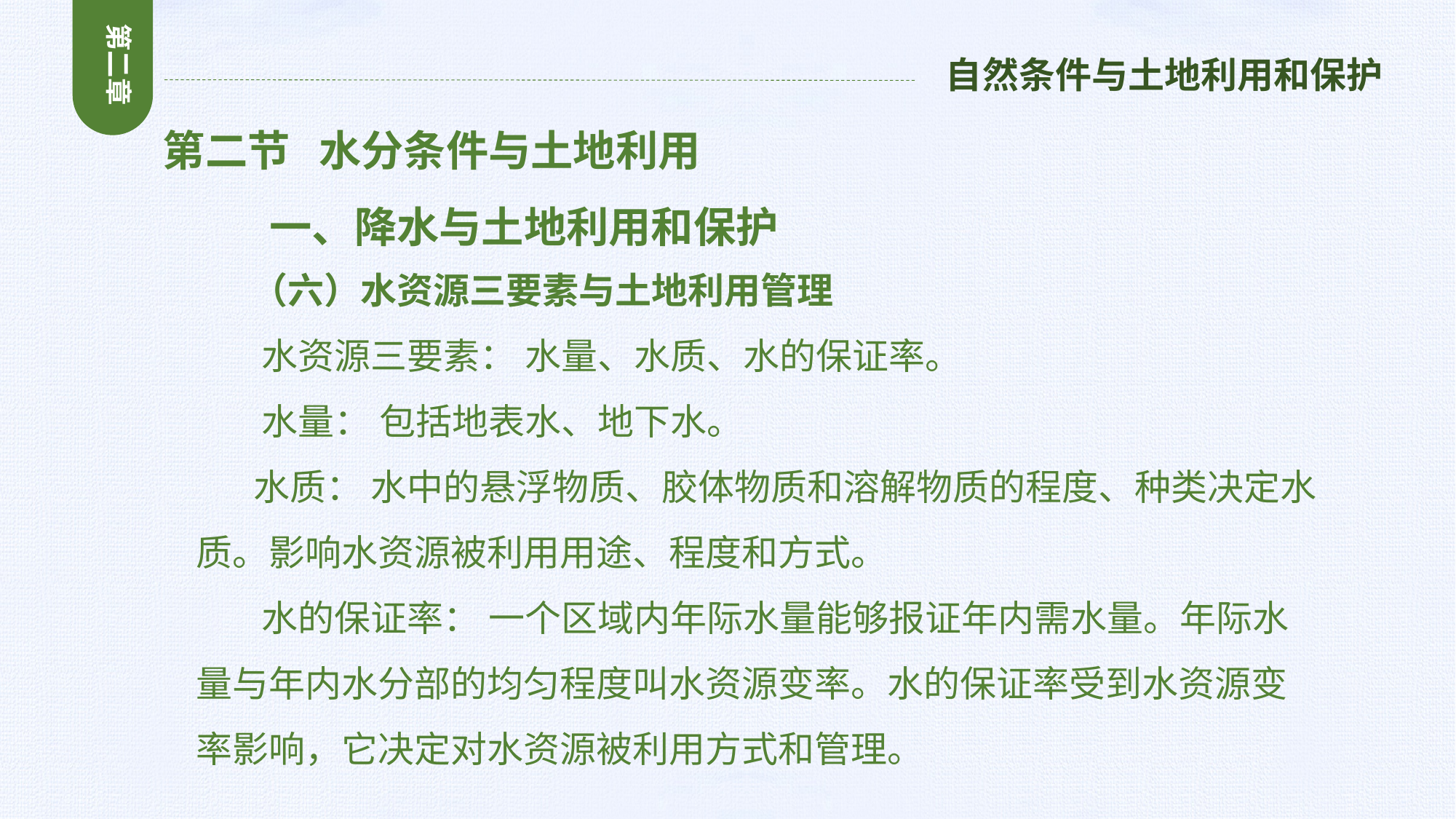

第二章
自然条件与土地利用和保护
第二节   水分条件与土地利用
          一、降水与土地利用和保护
       （六）水资源三要素与土地利用管理
       水资源三要素： 水量、水质、水的保证率。
       水量： 包括地表水、地下水。
      水质： 水中的悬浮物质、胶体物质和溶解物质的程度、种类决定水质。影响水资源被利用用途、程度和方式。
       水的保证率： 一个区域内年际水量能够报证年内需水量。年际水量与年内水分部的均匀程度叫水资源变率。水的保证率受到水资源变率影响，它决定对水资源被利用方式和管理。